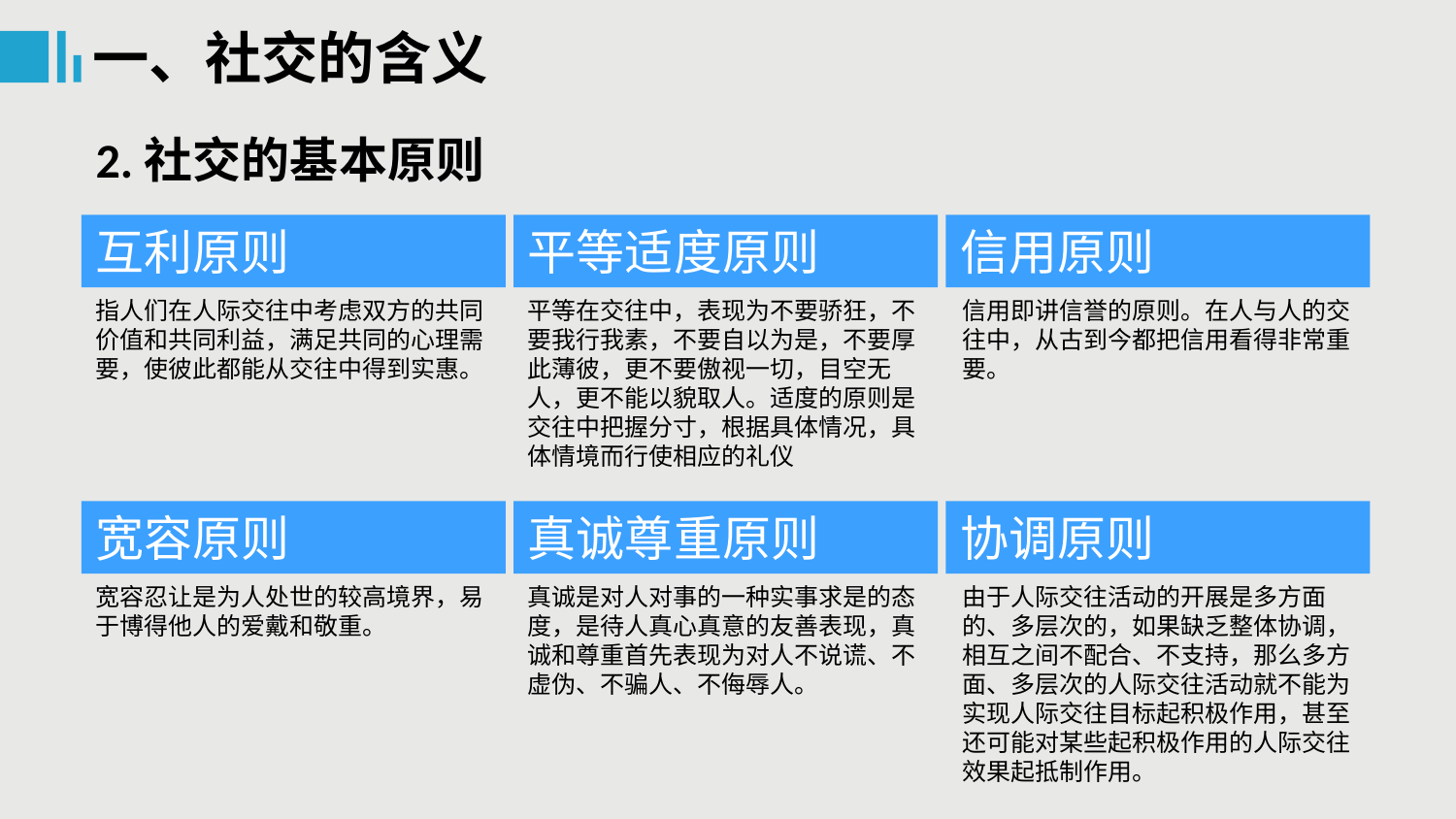

一、社交的含义

2.社交的基本原则
互利原则
平等适度原则
信用原则
指人们在人际交往中考虑双方的共同价值和共同利益，满足共同的心理需要，使彼此都能从交往中得到实惠。
平等在交往中，表现为不要骄狂，不要我行我素，不要自以为是，不要厚此薄彼，更不要傲视一切，目空无人，更不能以貌取人。适度的原则是交往中把握分寸，根据具体情况，具体情境而行使相应的礼仪
信用即讲信誉的原则。在人与人的交往中，从古到今都把信用看得非常重要。
宽容原则
真诚尊重原则
协调原则
宽容忍让是为人处世的较高境界，易于博得他人的爱戴和敬重。
真诚是对人对事的一种实事求是的态度，是待人真心真意的友善表现，真诚和尊重首先表现为对人不说谎、不虚伪、不骗人、不侮辱人。
由于人际交往活动的开展是多方面的、多层次的，如果缺乏整体协调，相互之间不配合、不支持，那么多方面、多层次的人际交往活动就不能为实现人际交往目标起积极作用，甚至还可能对某些起积极作用的人际交往效果起抵制作用。